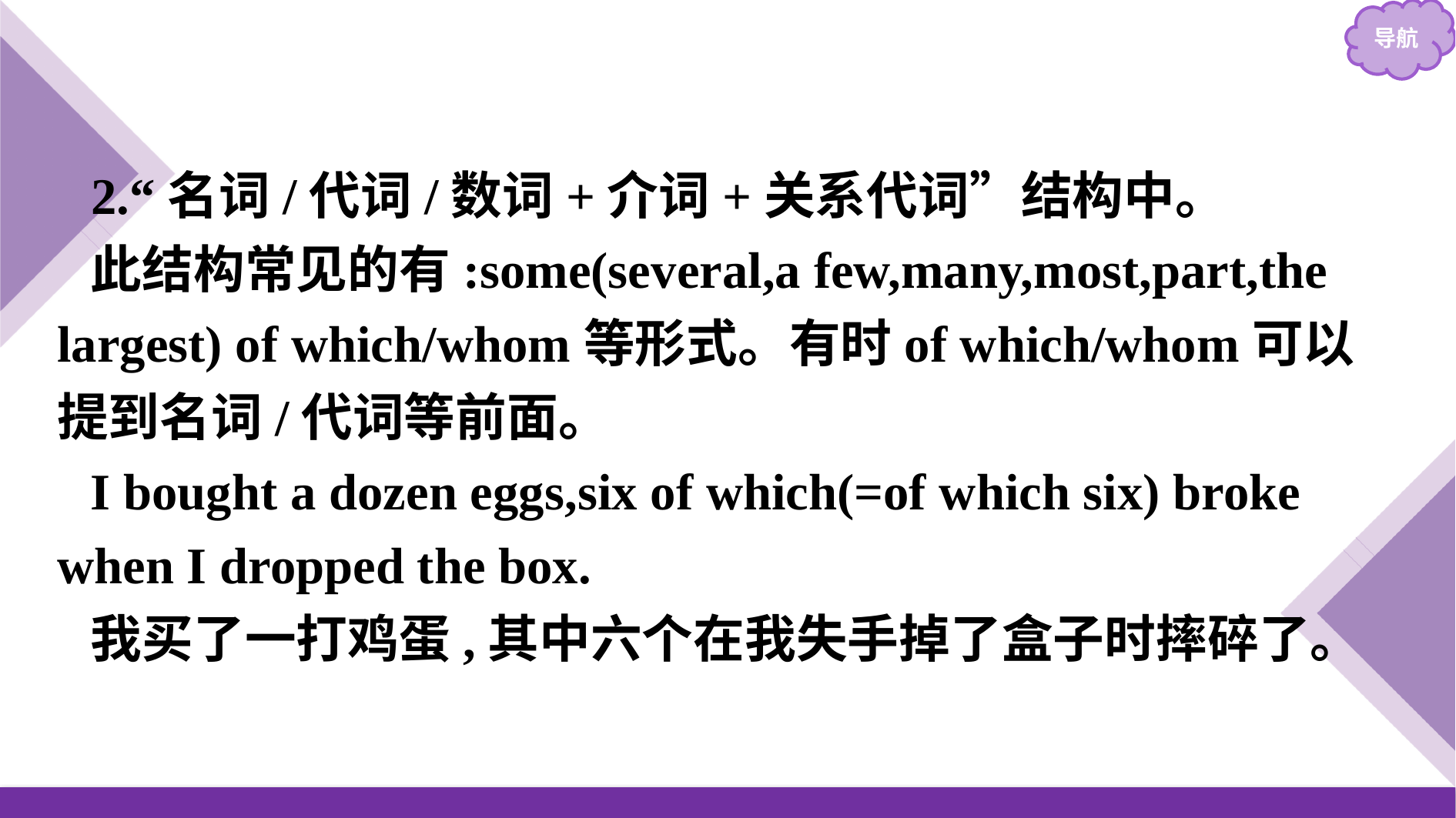

2.“名词/代词/数词+介词+关系代词”结构中。
此结构常见的有:some(several,a few,many,most,part,the largest) of which/whom等形式。有时of which/whom可以提到名词/代词等前面。
I bought a dozen eggs,six of which(=of which six) broke when I dropped the box.
我买了一打鸡蛋,其中六个在我失手掉了盒子时摔碎了。